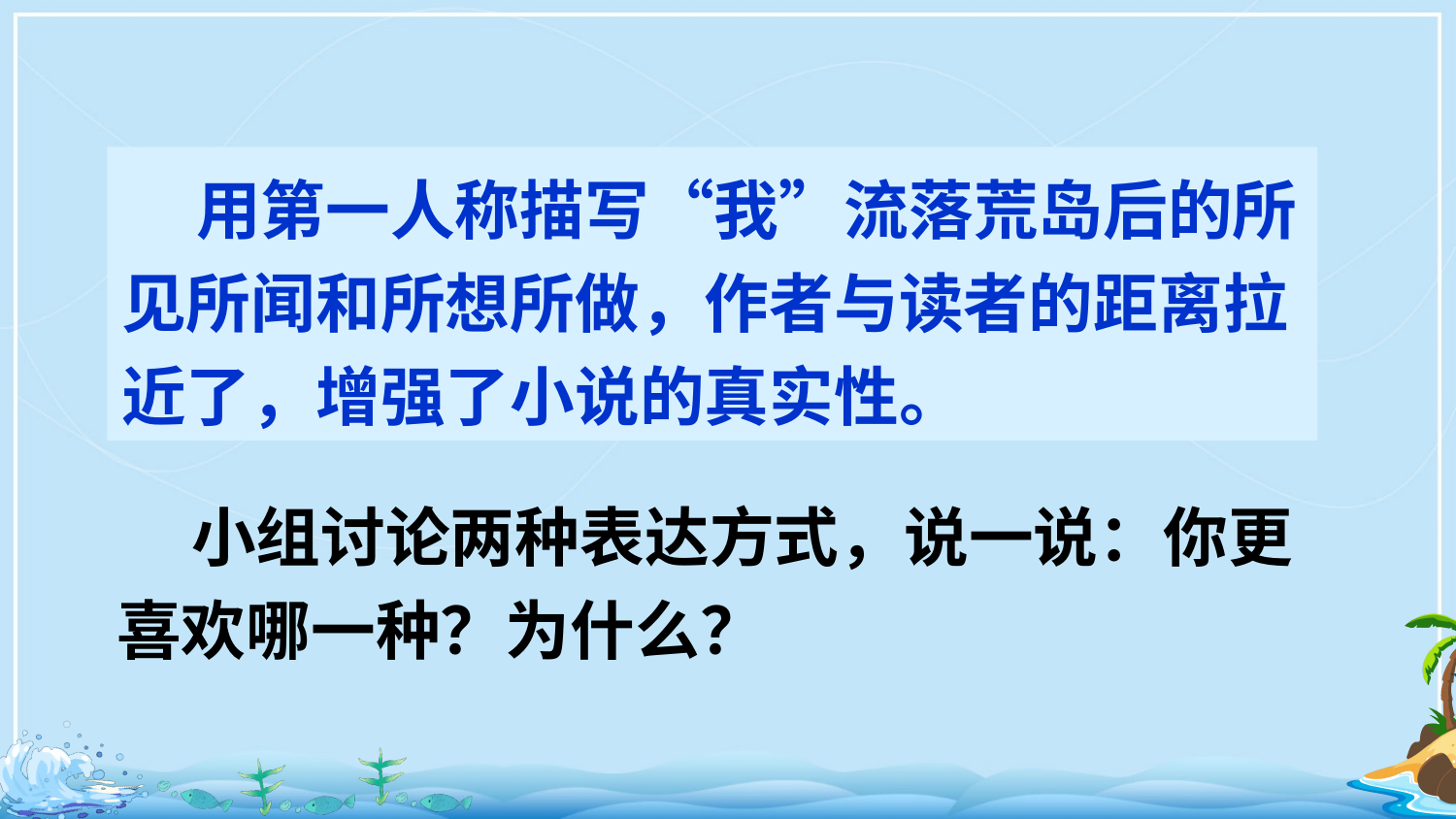

用第一人称描写“我”流落荒岛后的所见所闻和所想所做，作者与读者的距离拉近了，增强了小说的真实性。
    小组讨论两种表达方式，说一说：你更喜欢哪一种？为什么？